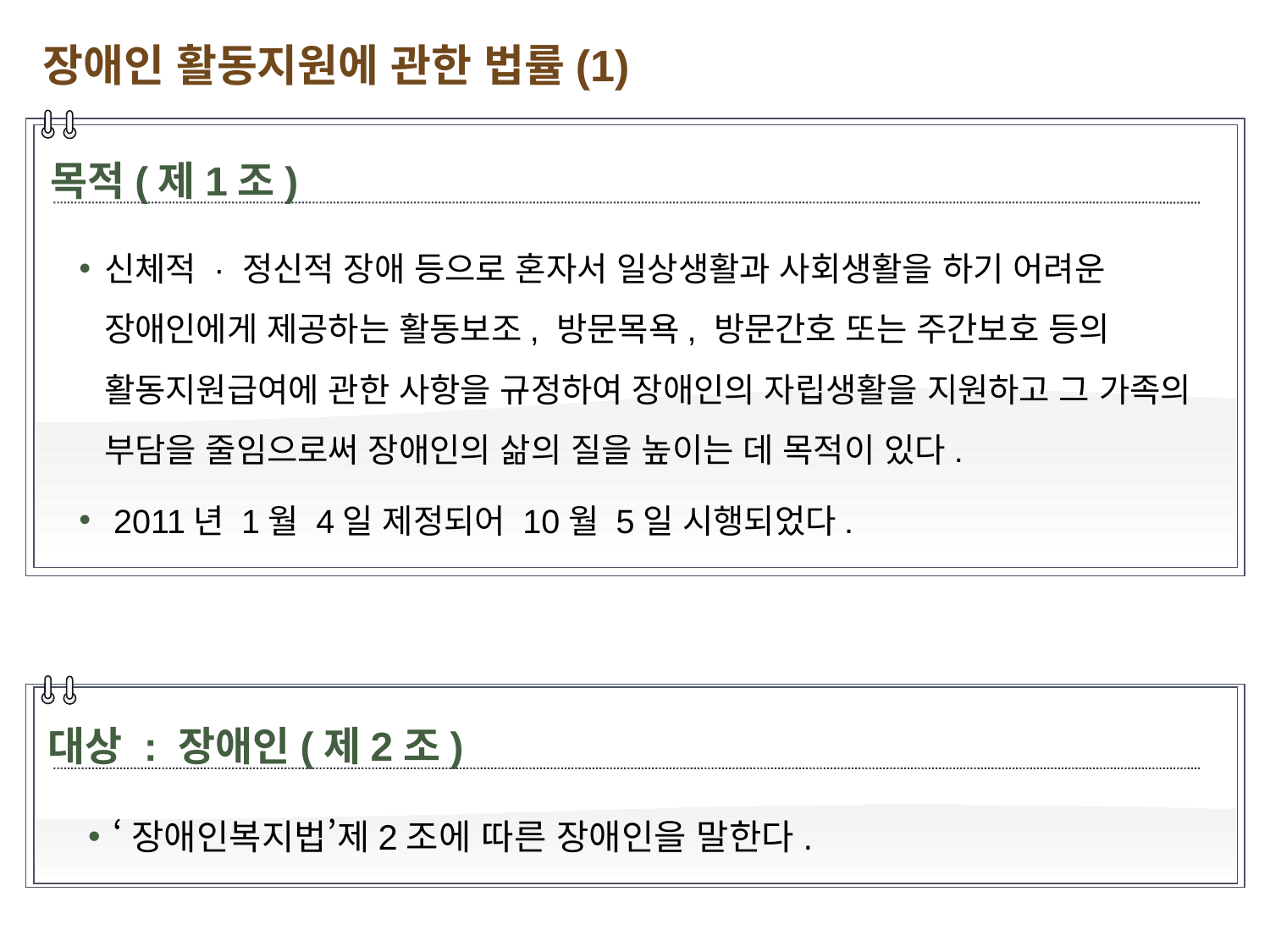

장애인 활동지원에 관한 법률(1)

목적(제1조)

신체적 · 정신적 장애 등으로 혼자서 일상생활과 사회생활을 하기 어려운 장애인에게 제공하는 활동보조, 방문목욕, 방문간호 또는 주간보호 등의 활동지원급여에 관한 사항을 규정하여 장애인의 자립생활을 지원하고 그 가족의 부담을 줄임으로써 장애인의 삶의 질을 높이는 데 목적이 있다.
 2011년 1월 4일 제정되어 10월 5일 시행되었다.

대상 : 장애인(제2조)

‘장애인복지법’제2조에 따른 장애인을 말한다.